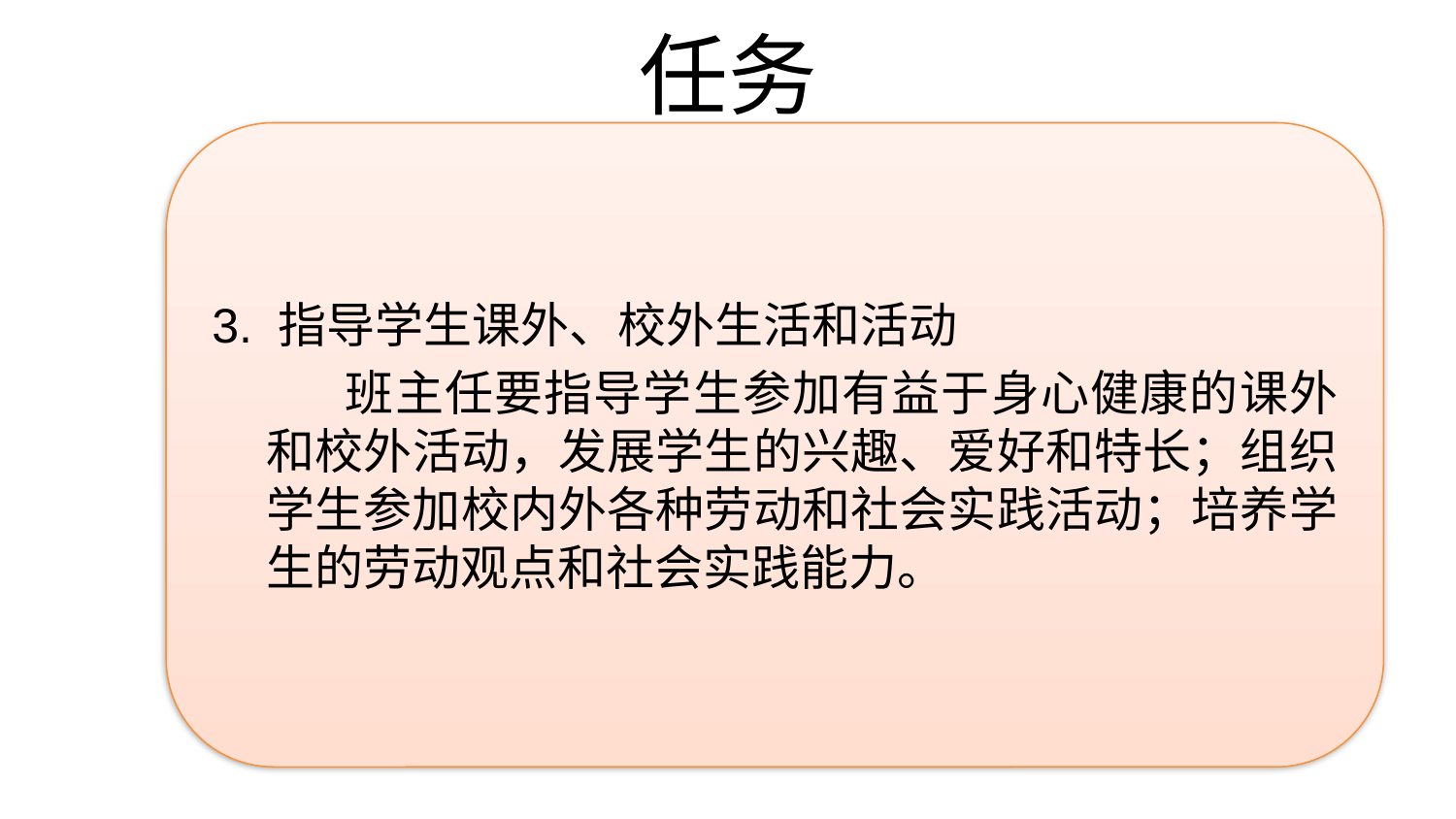

# 任务
3. 指导学生课外、校外生活和活动
          班主任要指导学生参加有益于身心健康的课外和校外活动，发展学生的兴趣、爱好和特长；组织学生参加校内外各种劳动和社会实践活动；培养学 生的劳动观点和社会实践能力。